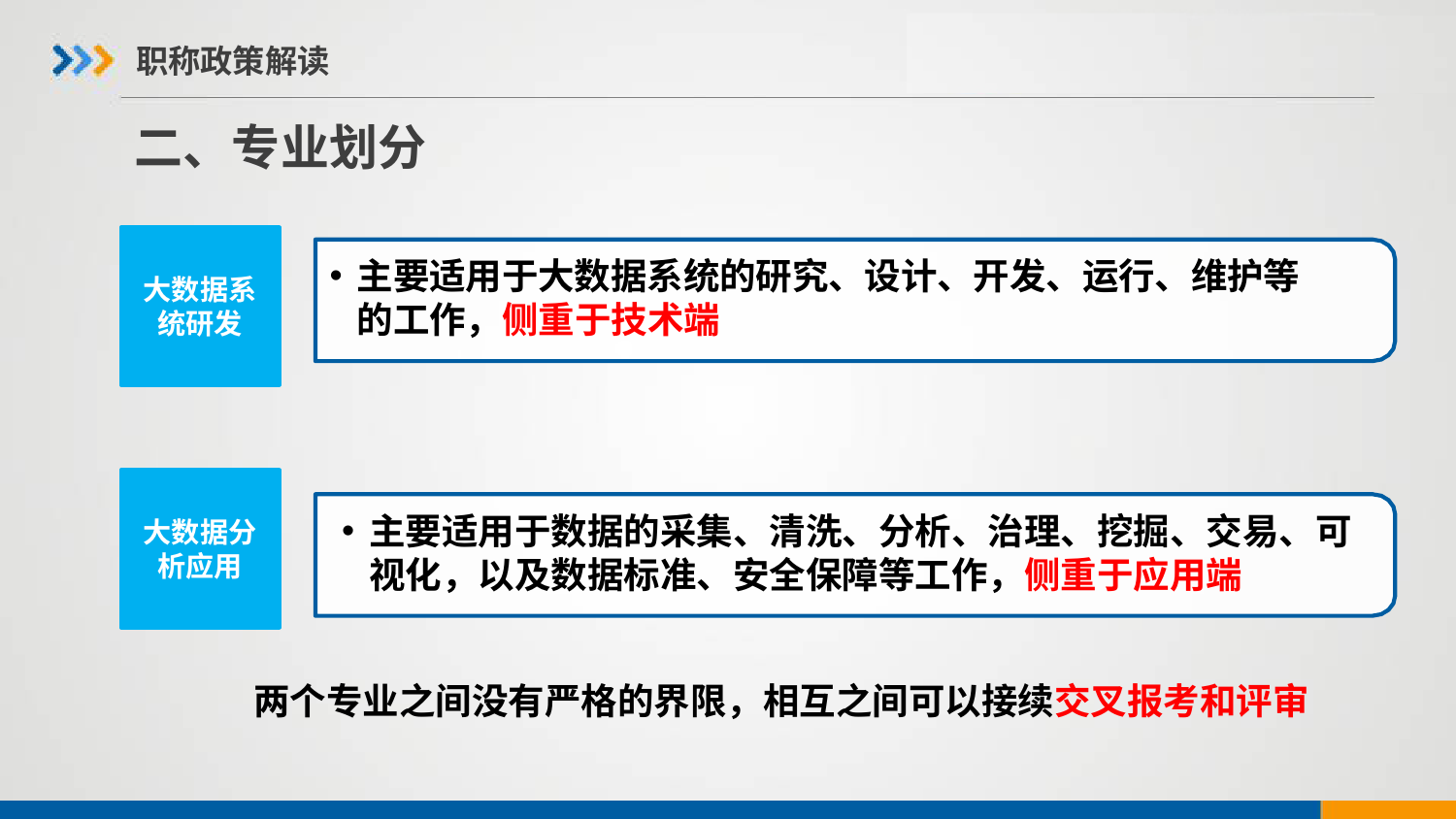

职称政策解读
# 二、专业划分
大数据系统研发

主要适用于大数据系统的研究、设计、开发、运行、维护等的工作，侧重于技术端

大数据分析应用

主要适用于数据的采集、清洗、分析、治理、挖掘、交易、可视化，以及数据标准、安全保障等工作，侧重于应用端
       两个专业之间没有严格的界限，相互之间可以接续交叉报考和评审